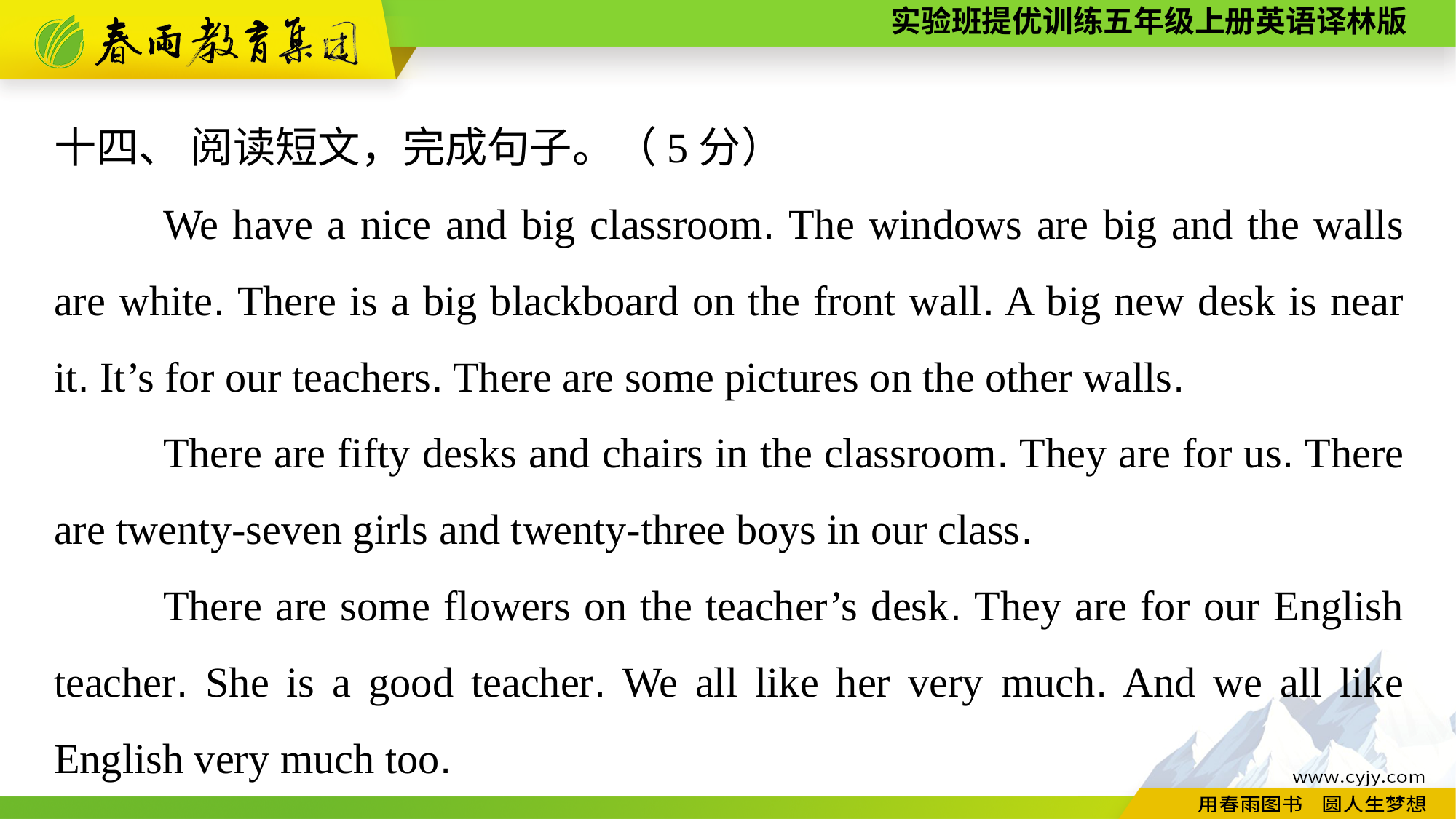

十四、 阅读短文，完成句子。（5分）
	We have a nice and big classroom. The windows are big and the walls are white. There is a big blackboard on the front wall. A big new desk is near it. It’s for our teachers. There are some pictures on the other walls.
	There are fifty desks and chairs in the classroom. They are for us. There are twenty-seven girls and twenty-three boys in our class.
	There are some flowers on the teacher’s desk. They are for our English teacher. She is a good teacher. We all like her very much. And we all like English very much too.